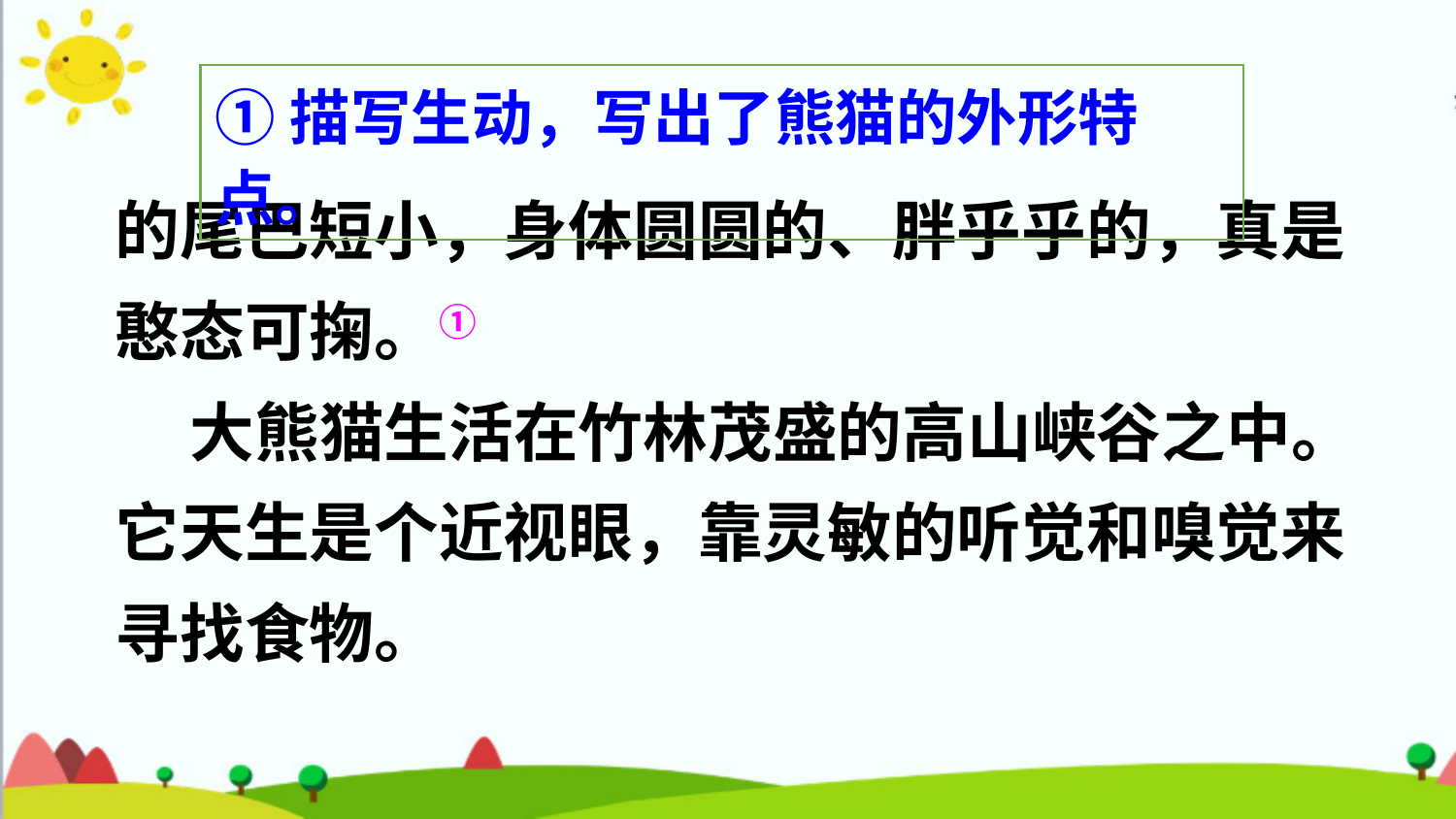

①描写生动，写出了熊猫的外形特点。
的尾巴短小，身体圆圆的、胖乎乎的，真是憨态可掬。①
    大熊猫生活在竹林茂盛的高山峡谷之中。它天生是个近视眼，靠灵敏的听觉和嗅觉来寻找食物。